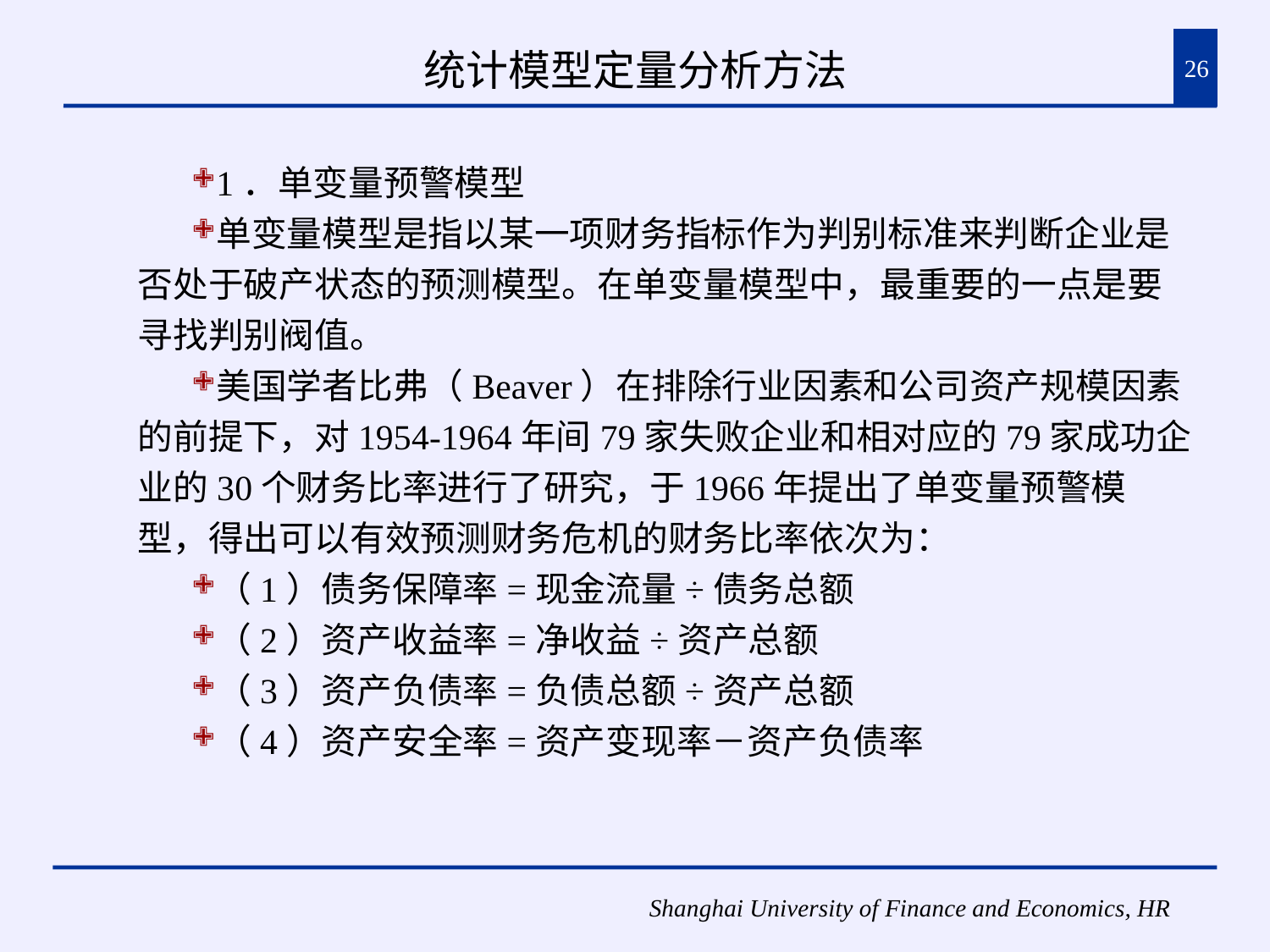

# 统计模型定量分析方法
26
1．单变量预警模型
单变量模型是指以某一项财务指标作为判别标准来判断企业是否处于破产状态的预测模型。在单变量模型中，最重要的一点是要寻找判别阀值。
美国学者比弗（Beaver）在排除行业因素和公司资产规模因素的前提下，对1954-1964年间79家失败企业和相对应的79家成功企业的30个财务比率进行了研究，于1966年提出了单变量预警模型，得出可以有效预测财务危机的财务比率依次为：
（1）债务保障率=现金流量÷债务总额
（2）资产收益率=净收益÷资产总额
（3）资产负债率=负债总额÷资产总额
（4）资产安全率=资产变现率－资产负债率